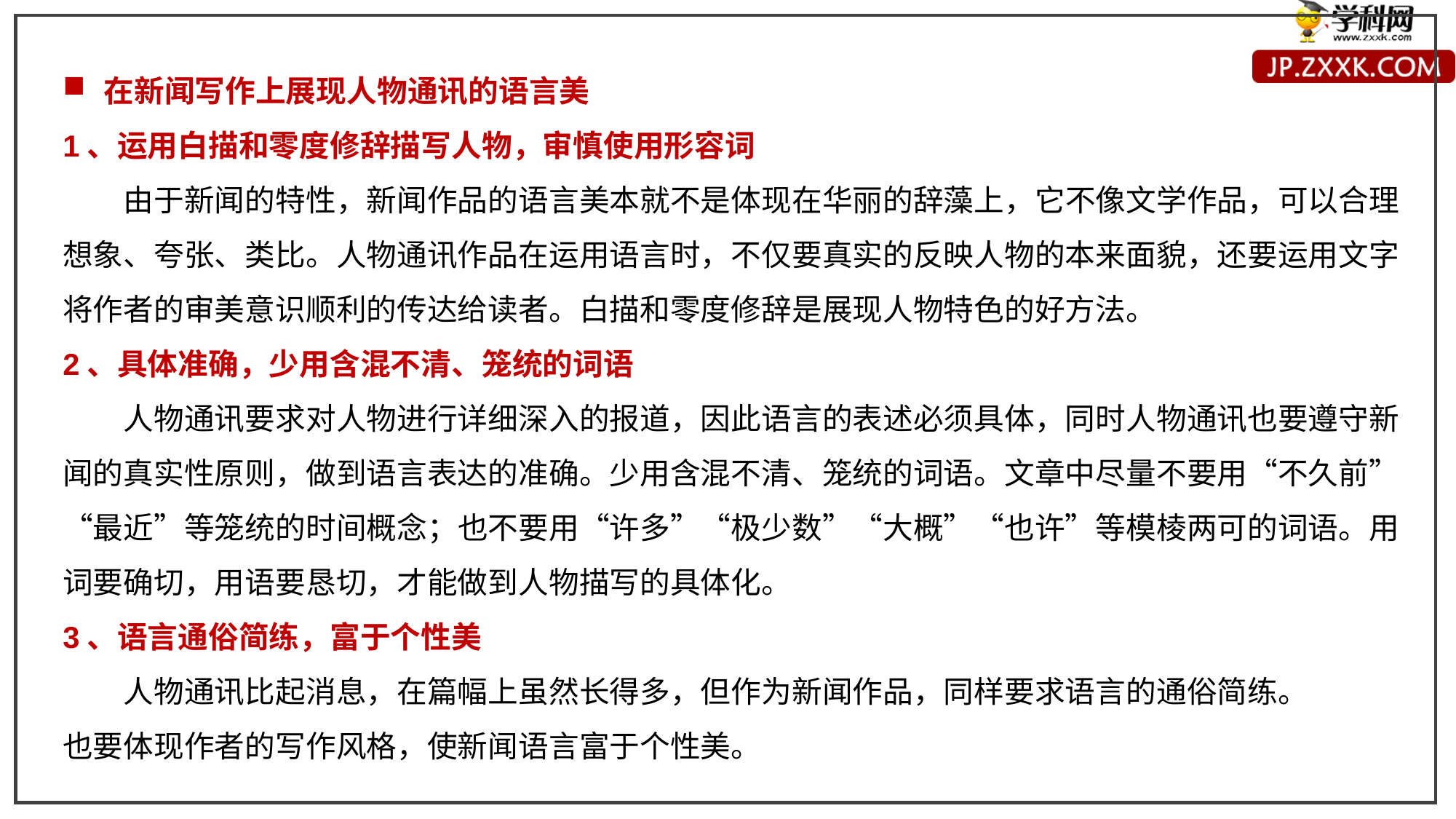

在新闻写作上展现人物通讯的语言美
1、运用白描和零度修辞描写人物，审慎使用形容词
　　由于新闻的特性，新闻作品的语言美本就不是体现在华丽的辞藻上，它不像文学作品，可以合理想象、夸张、类比。人物通讯作品在运用语言时，不仅要真实的反映人物的本来面貌，还要运用文字将作者的审美意识顺利的传达给读者。白描和零度修辞是展现人物特色的好方法。
2、具体准确，少用含混不清、笼统的词语
　　人物通讯要求对人物进行详细深入的报道，因此语言的表述必须具体，同时人物通讯也要遵守新闻的真实性原则，做到语言表达的准确。少用含混不清、笼统的词语。文章中尽量不要用“不久前”“最近”等笼统的时间概念；也不要用“许多”“极少数”“大概”“也许”等模棱两可的词语。用词要确切，用语要恳切，才能做到人物描写的具体化。
3、语言通俗简练，富于个性美
　　人物通讯比起消息，在篇幅上虽然长得多，但作为新闻作品，同样要求语言的通俗简练。
也要体现作者的写作风格，使新闻语言富于个性美。